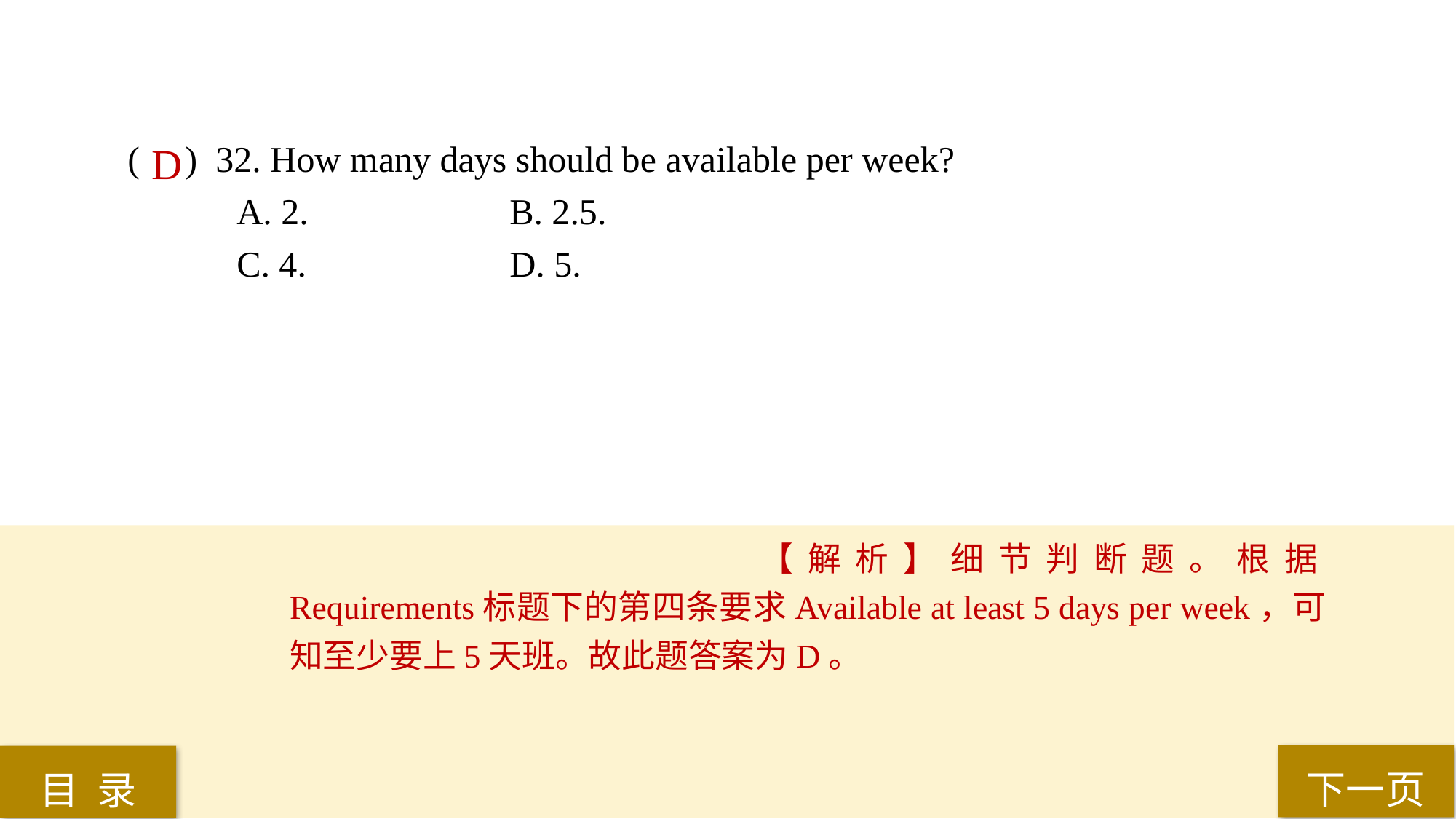

(     )  32. How many days should be available per week?
A. 2. 		B. 2.5.
C. 4. 		D. 5.
D
【解析】细节判断题。根据Requirements标题下的第四条要求Available at least 5 days per week，可知至少要上5天班。故此题答案为D。